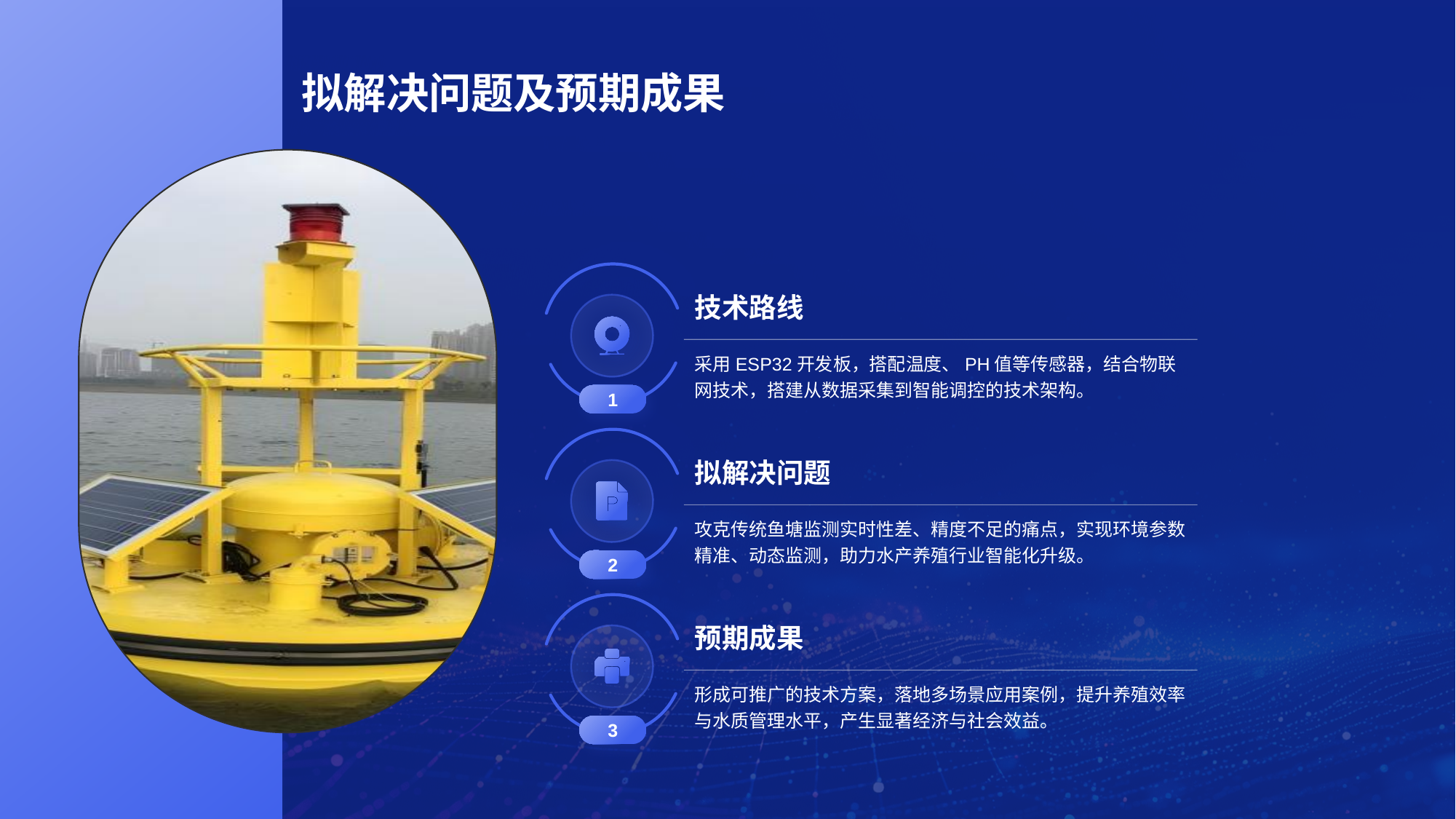

技术路线

采用ESP32开发板，搭配温度、PH值等传感器，结合物联网技术，搭建从数据采集到智能调控的技术架构。
1

拟解决问题

攻克传统鱼塘监测实时性差、精度不足的痛点，实现环境参数精准、动态监测，助力水产养殖行业智能化升级。
2

预期成果

形成可推广的技术方案，落地多场景应用案例，提升养殖效率与水质管理水平，产生显著经济与社会效益。
3
# 技术路线、拟解决问题及预期成果